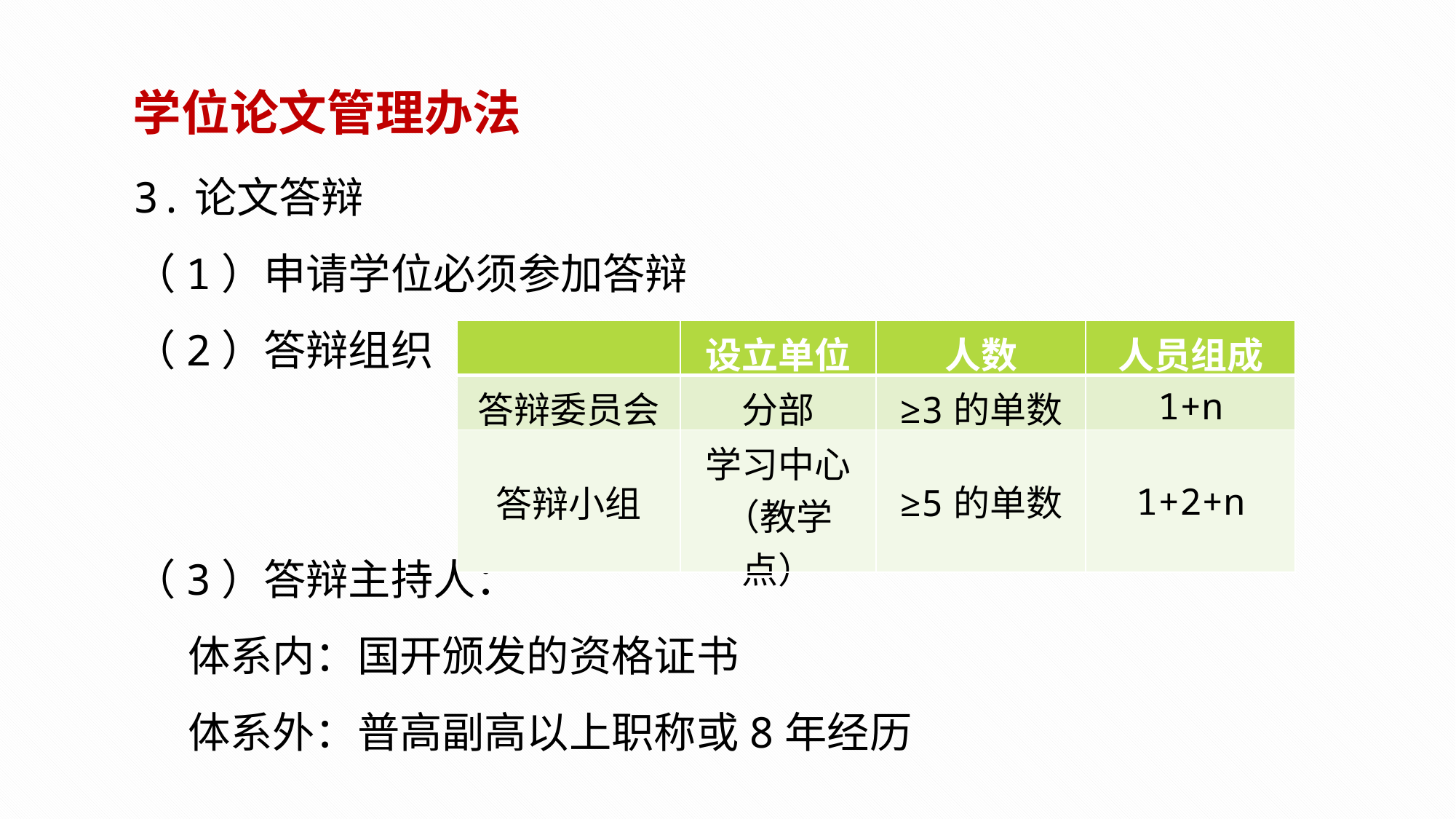

学位论文管理办法
3.论文答辩
（1）申请学位必须参加答辩
（2）答辩组织

（3）答辩主持人：
体系内：国开颁发的资格证书
体系外：普高副高以上职称或8年经历

|  | 设立单位 | 人数 | 人员组成 |
| --- | --- | --- | --- |
| 答辩委员会 | 分部 | ≥3的单数 | 1+n |
| 答辩小组 | 学习中心 （教学点） | ≥5的单数 | 1+2+n |